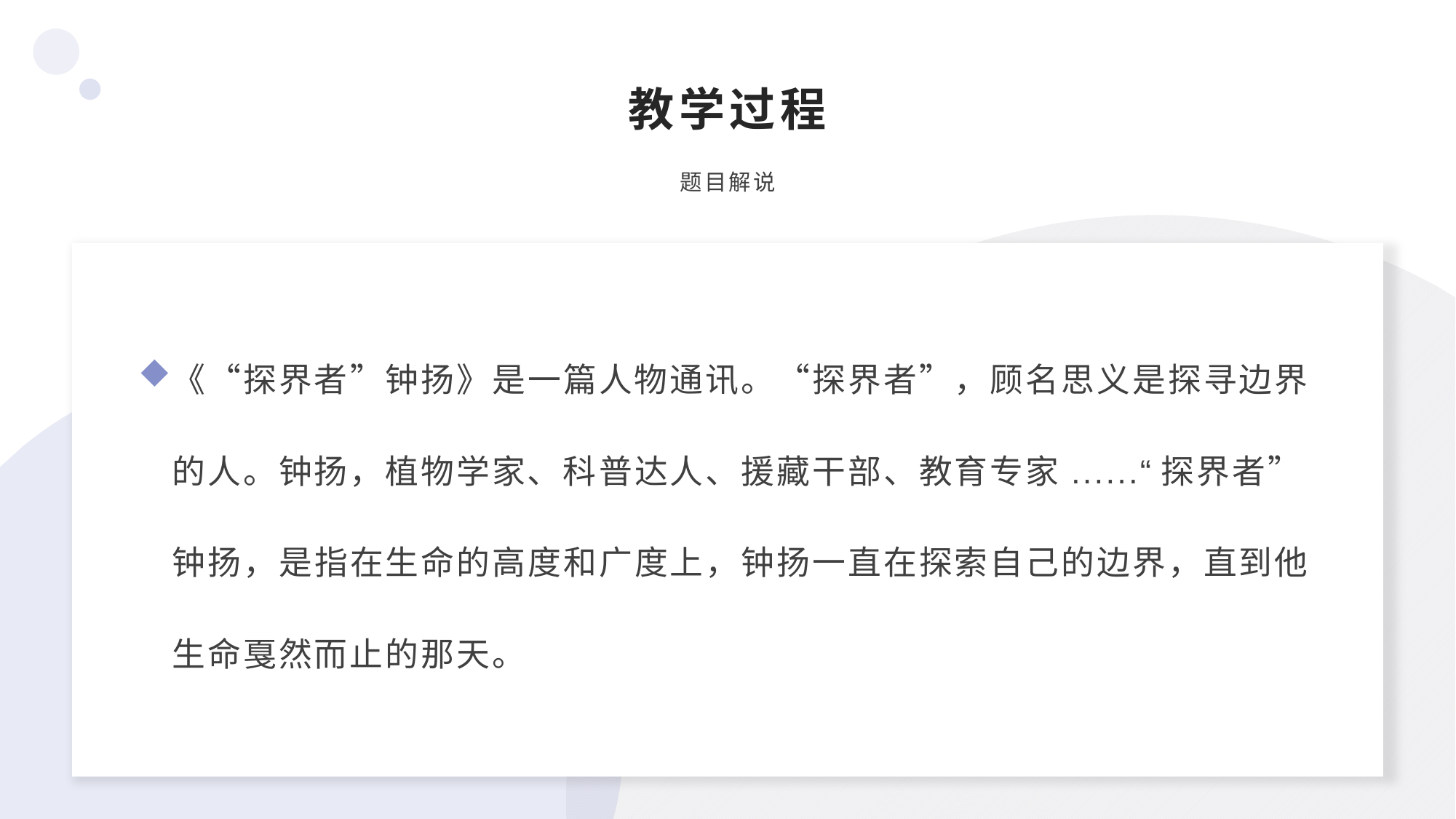

教学过程

题目解说

《“探界者”钟扬》是一篇人物通讯。“探界者”，顾名思义是探寻边界的人。钟扬，植物学家、科普达人、援藏干部、教育专家......“探界者”钟扬，是指在生命的高度和广度上，钟扬一直在探索自己的边界，直到他生命戛然而止的那天。